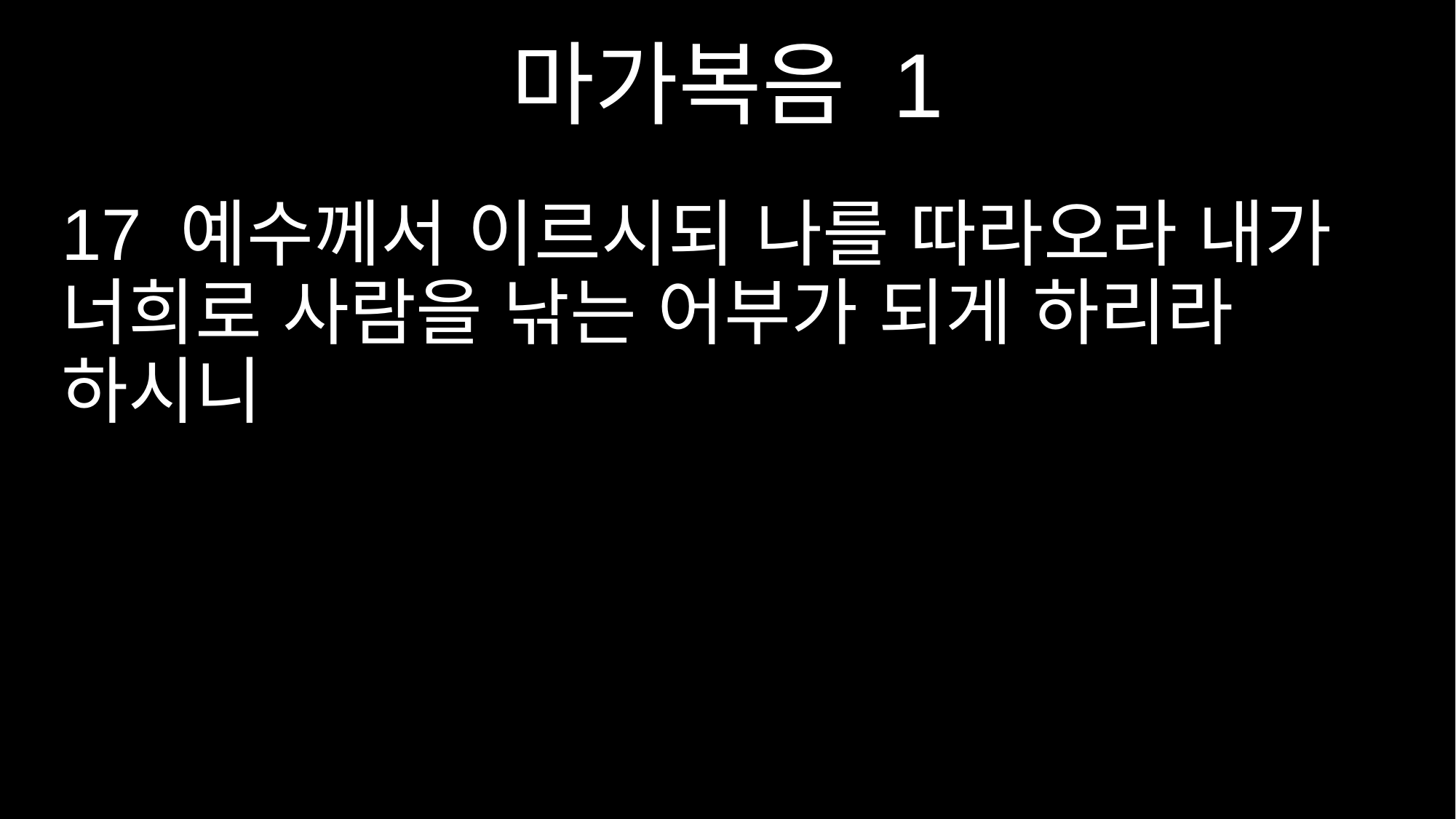

마가복음 1
17 예수께서 이르시되 나를 따라오라 내가 너희로 사람을 낚는 어부가 되게 하리라 하시니